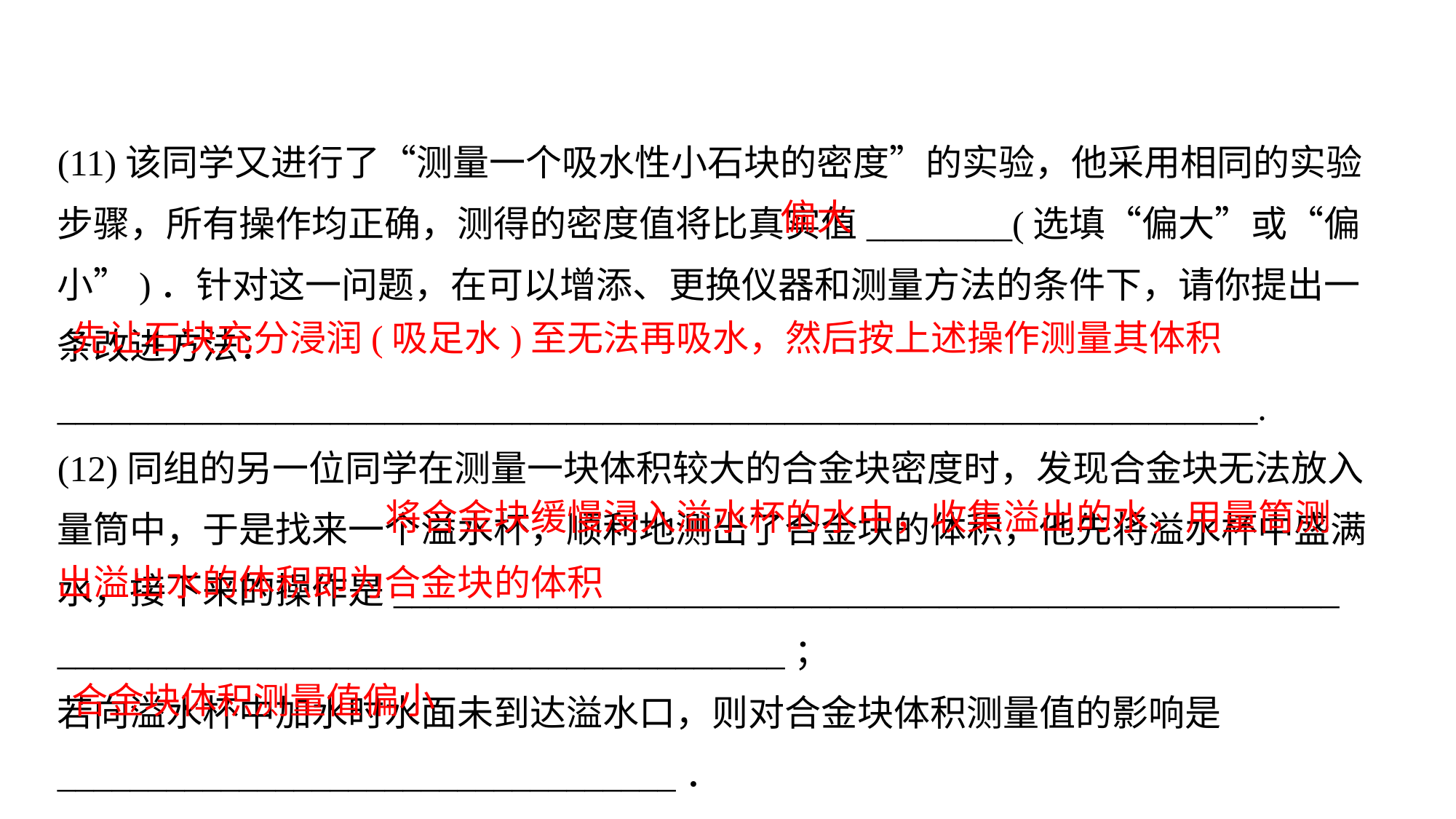

(11)该同学又进行了“测量一个吸水性小石块的密度”的实验，他采用相同的实验步骤，所有操作均正确，测得的密度值将比真实值________(选填“偏大”或“偏小”)．针对这一问题，在可以增添、更换仪器和测量方法的条件下，请你提出一条改进方法：__________________________________________________________________.
(12)同组的另一位同学在测量一块体积较大的合金块密度时，发现合金块无法放入量筒中，于是找来一个溢水杯，顺利地测出了合金块的体积，他先将溢水杯中盛满水，接下来的操作是____________________________________________________
________________________________________；
若向溢水杯中加水时水面未到达溢水口，则对合金块体积测量值的影响是__________________________________．
偏大
先让石块充分浸润(吸足水)至无法再吸水，然后按上述操作测量其体积
                                       将合金块缓慢浸入溢水杯的水中，收集溢出的水，用量筒测出溢出水的体积即为合金块的体积
合金块体积测量值偏小